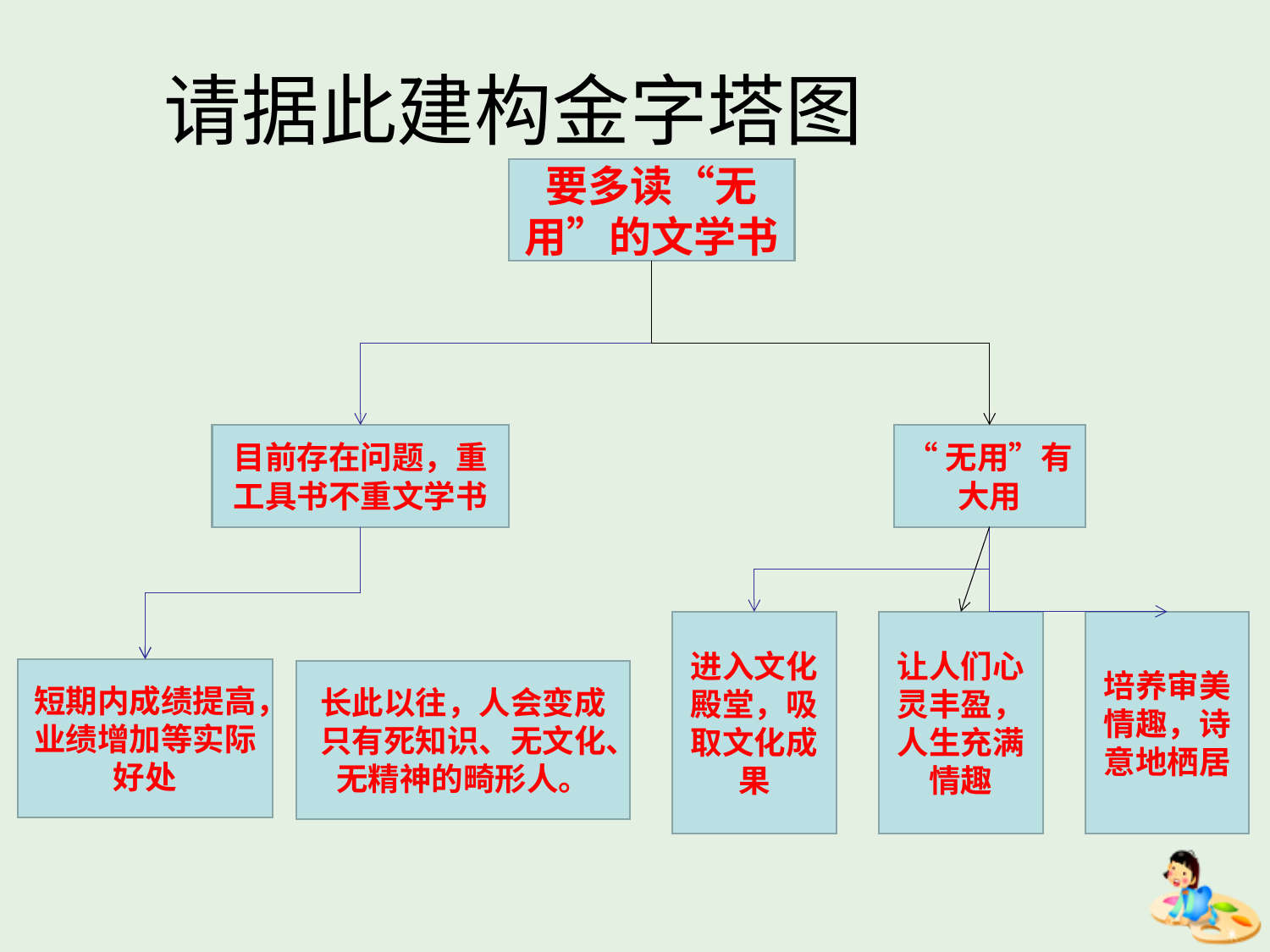

# 请据此建构金字塔图
要多读“无用”的文学书
目前存在问题，重工具书不重文学书
“无用”有大用
进入文化殿堂，吸取文化成果
让人们心灵丰盈，人生充满情趣
培养审美情趣，诗意地栖居
短期内成绩提高，业绩增加等实际好处
长此以往，人会变成只有死知识、无文化、无精神的畸形人。